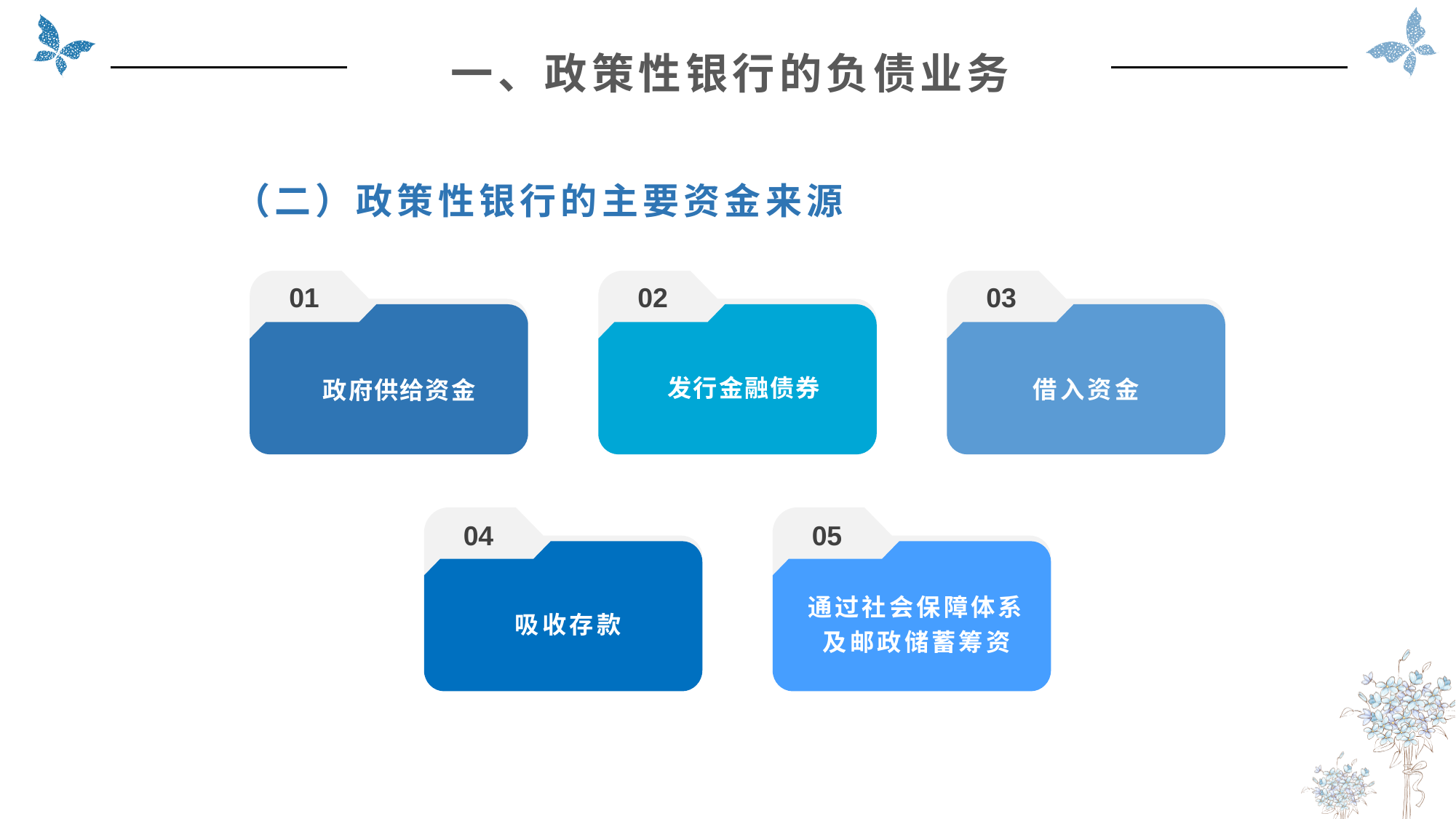

一、政策性银行的负债业务
（二）政策性银行的主要资金来源

01
02
03

发行金融债券
借入资金
政府供给资金

04
05

吸收存款
通过社会保障体系及邮政储蓄筹资